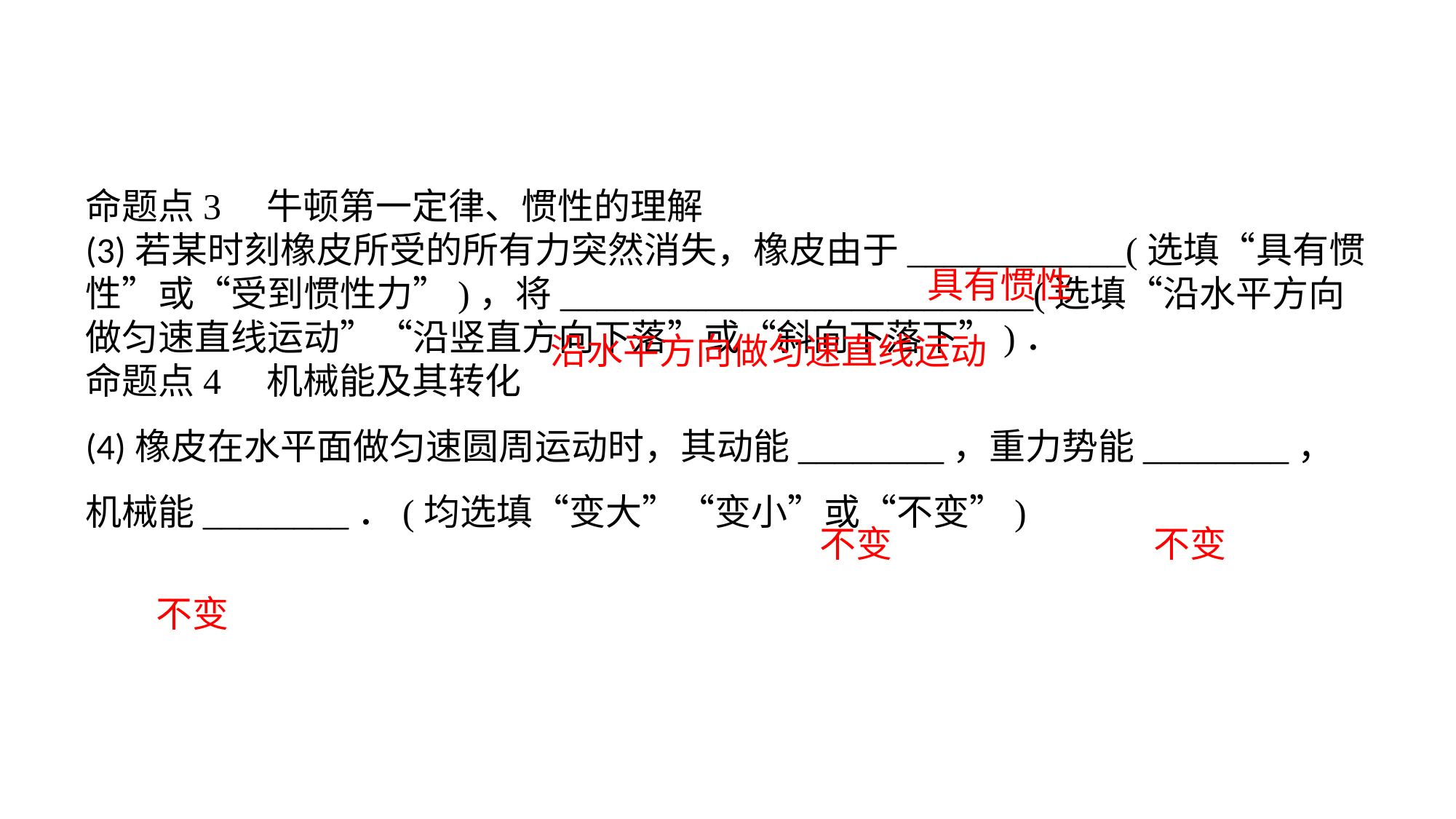

命题点3　牛顿第一定律、惯性的理解(3)若某时刻橡皮所受的所有力突然消失，橡皮由于____________(选填“具有惯性”或“受到惯性力”)，将__________________________(选填“沿水平方向做匀速直线运动”“沿竖直方向下落”或“斜向下落下”)．命题点4　机械能及其转化(4)橡皮在水平面做匀速圆周运动时，其动能________，重力势能________，机械能________．(均选填“变大”“变小”或“不变”)
具有惯性
沿水平方向做匀速直线运动
不变
不变
不变